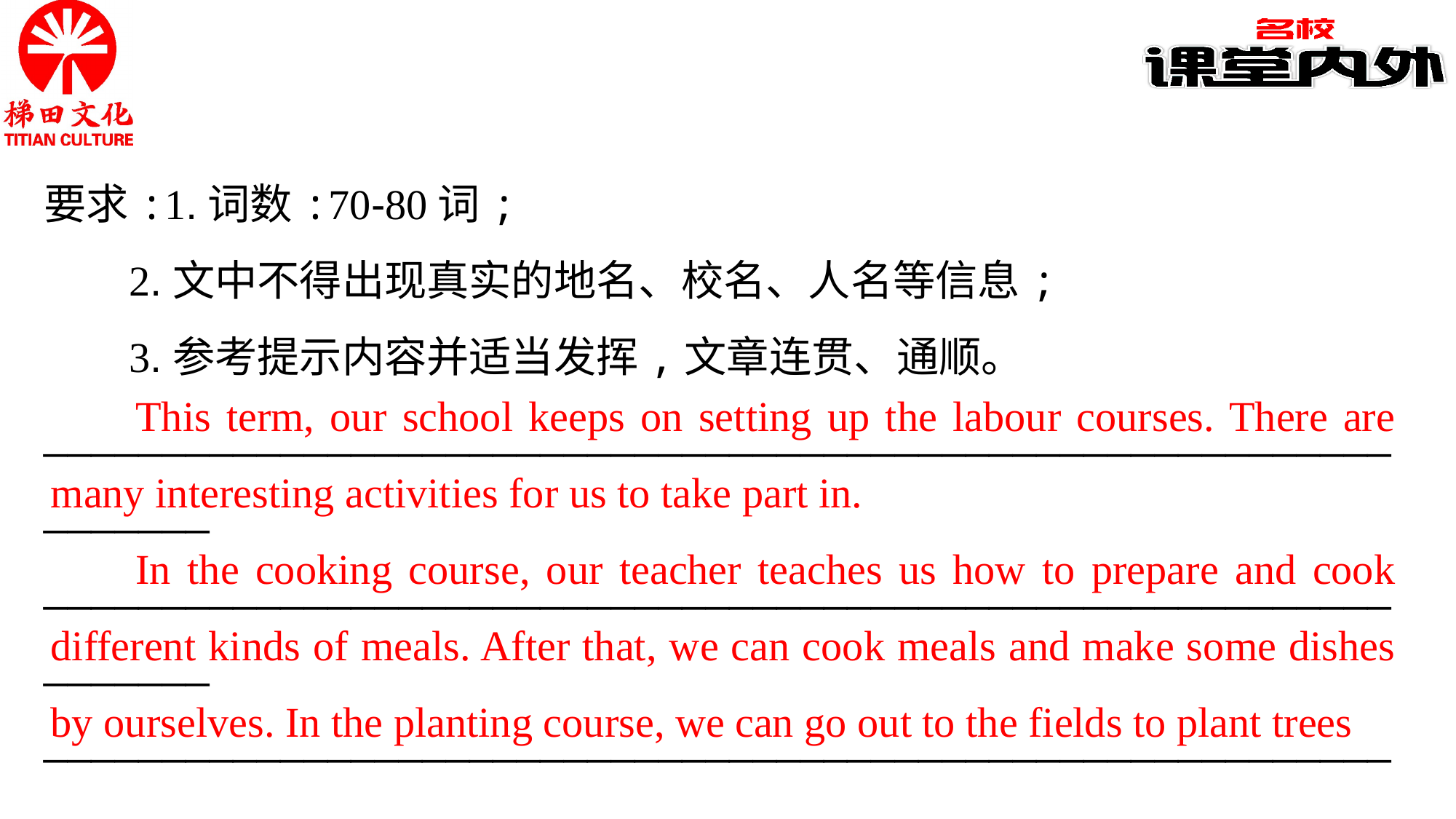

要求:1.词数:70-80词;
2.文中不得出现真实的地名、校名、人名等信息;
3.参考提示内容并适当发挥,文章连贯、通顺。
________________________________________________________________
________________________________________________________________
________________________________________________________________
________________________________________________________________
________________________________________________________________
This term, our school keeps on setting up the labour courses. There are many interesting activities for us to take part in.
In the cooking course, our teacher teaches us how to prepare and cook different kinds of meals. After that, we can cook meals and make some dishes by ourselves. In the planting course, we can go out to the fields to plant trees